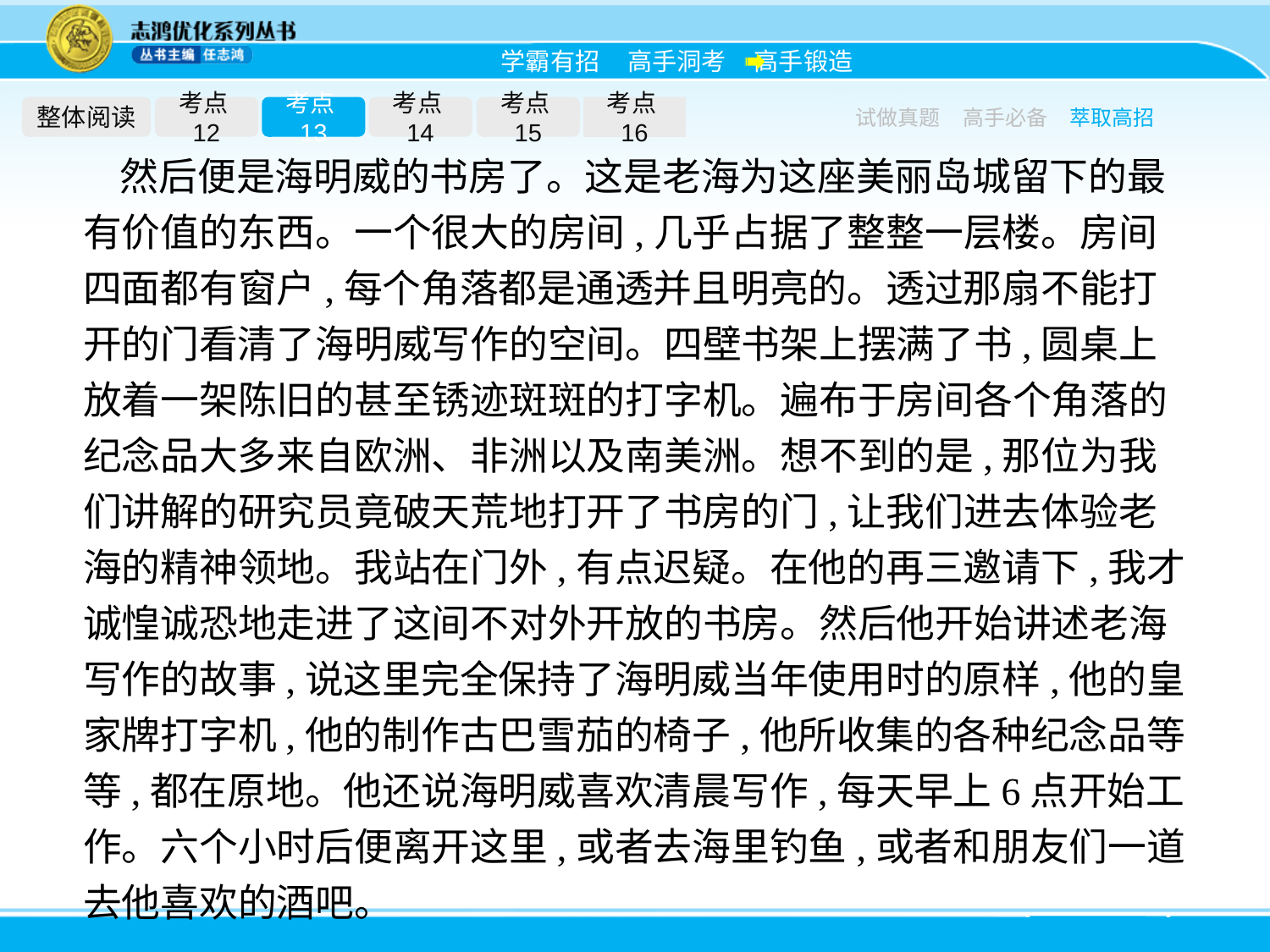

整体阅读
考点12
考点13
考点14
考点15
考点16
试做真题
高手必备
萃取高招
然后便是海明威的书房了。这是老海为这座美丽岛城留下的最有价值的东西。一个很大的房间,几乎占据了整整一层楼。房间四面都有窗户,每个角落都是通透并且明亮的。透过那扇不能打开的门看清了海明威写作的空间。四壁书架上摆满了书,圆桌上放着一架陈旧的甚至锈迹斑斑的打字机。遍布于房间各个角落的纪念品大多来自欧洲、非洲以及南美洲。想不到的是,那位为我们讲解的研究员竟破天荒地打开了书房的门,让我们进去体验老海的精神领地。我站在门外,有点迟疑。在他的再三邀请下,我才诚惶诚恐地走进了这间不对外开放的书房。然后他开始讲述老海写作的故事,说这里完全保持了海明威当年使用时的原样,他的皇家牌打字机,他的制作古巴雪茄的椅子,他所收集的各种纪念品等等,都在原地。他还说海明威喜欢清晨写作,每天早上6点开始工作。六个小时后便离开这里,或者去海里钓鱼,或者和朋友们一道去他喜欢的酒吧。